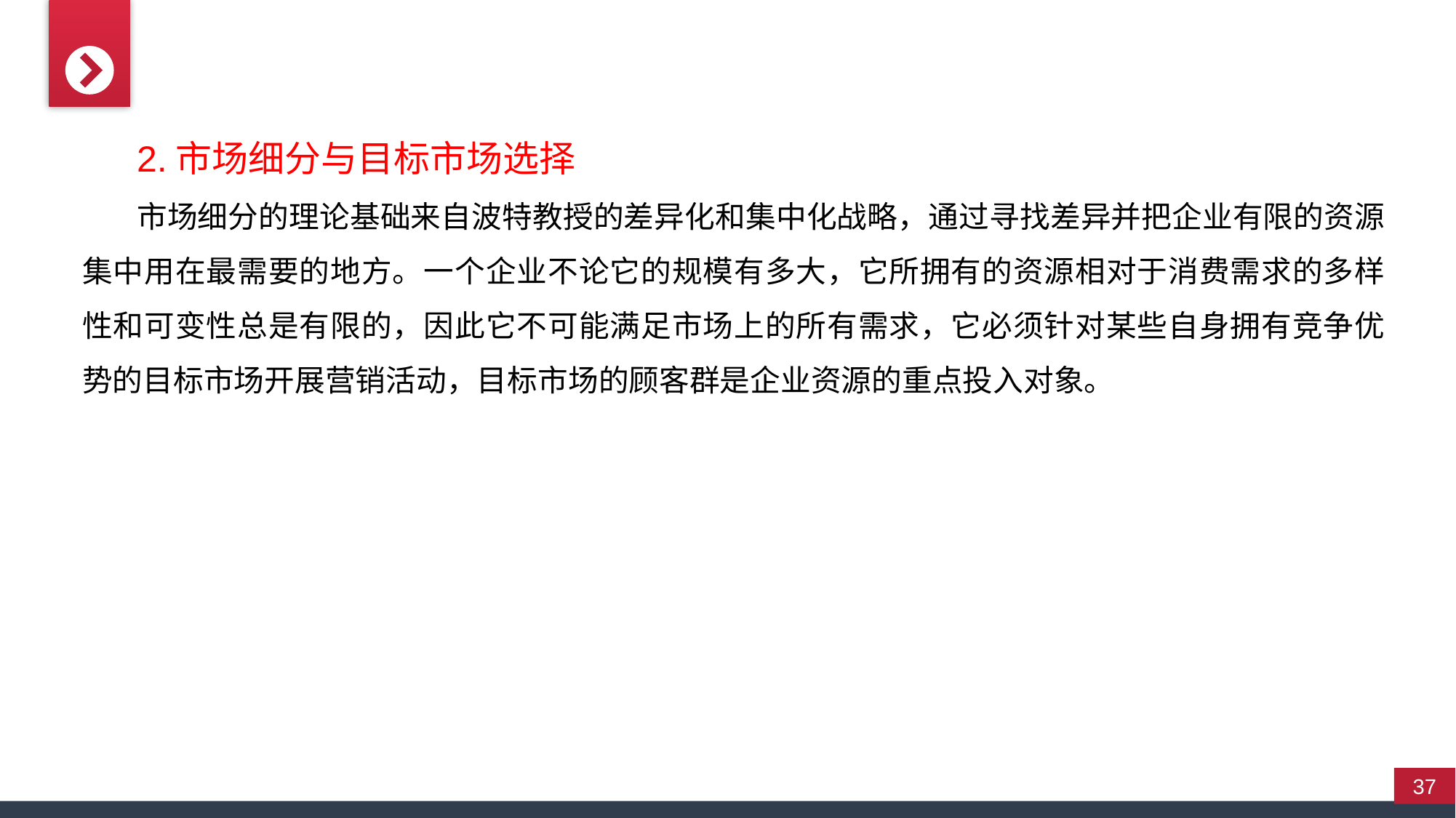

2.市场细分与目标市场选择
市场细分的理论基础来自波特教授的差异化和集中化战略，通过寻找差异并把企业有限的资源集中用在最需要的地方。一个企业不论它的规模有多大，它所拥有的资源相对于消费需求的多样性和可变性总是有限的，因此它不可能满足市场上的所有需求，它必须针对某些自身拥有竞争优势的目标市场开展营销活动，目标市场的顾客群是企业资源的重点投入对象。